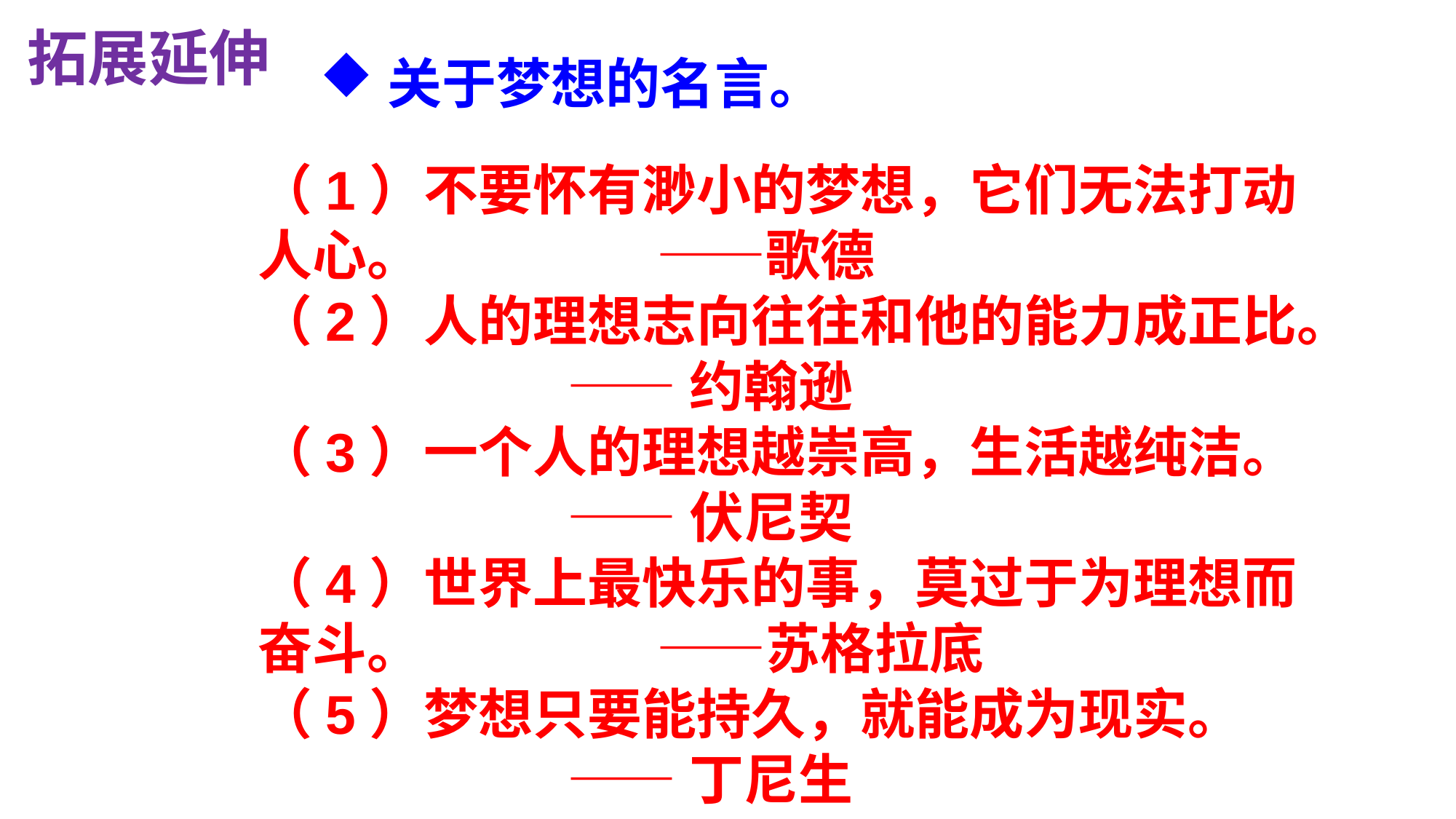

拓展延伸
关于梦想的名言。
（1）不要怀有渺小的梦想，它们无法打动
人心。                   ——歌德
（2）人的理想志向往往和他的能力成正比。
                         ——约翰逊
（3）一个人的理想越崇高，生活越纯洁。
                         ——伏尼契
（4）世界上最快乐的事，莫过于为理想而
奋斗。                   ——苏格拉底
（5）梦想只要能持久，就能成为现实。
                         ——丁尼生